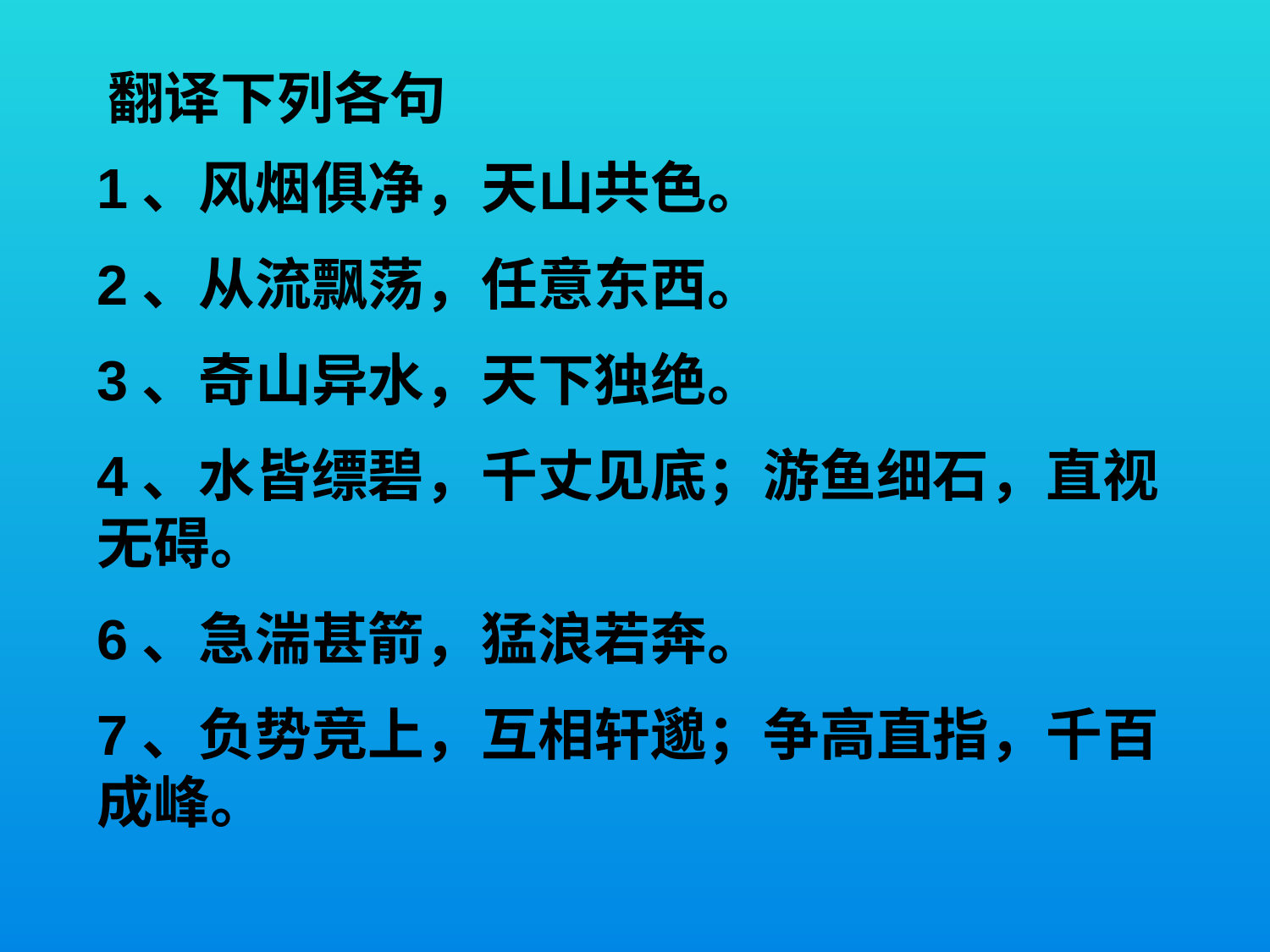

翻译下列各句

1、风烟俱净，天山共色。
2、从流飘荡，任意东西。
3、奇山异水，天下独绝。
4、水皆缥碧，千丈见底；游鱼细石，直视无碍。
6、急湍甚箭，猛浪若奔。
7、负势竞上，互相轩邈；争高直指，千百成峰。